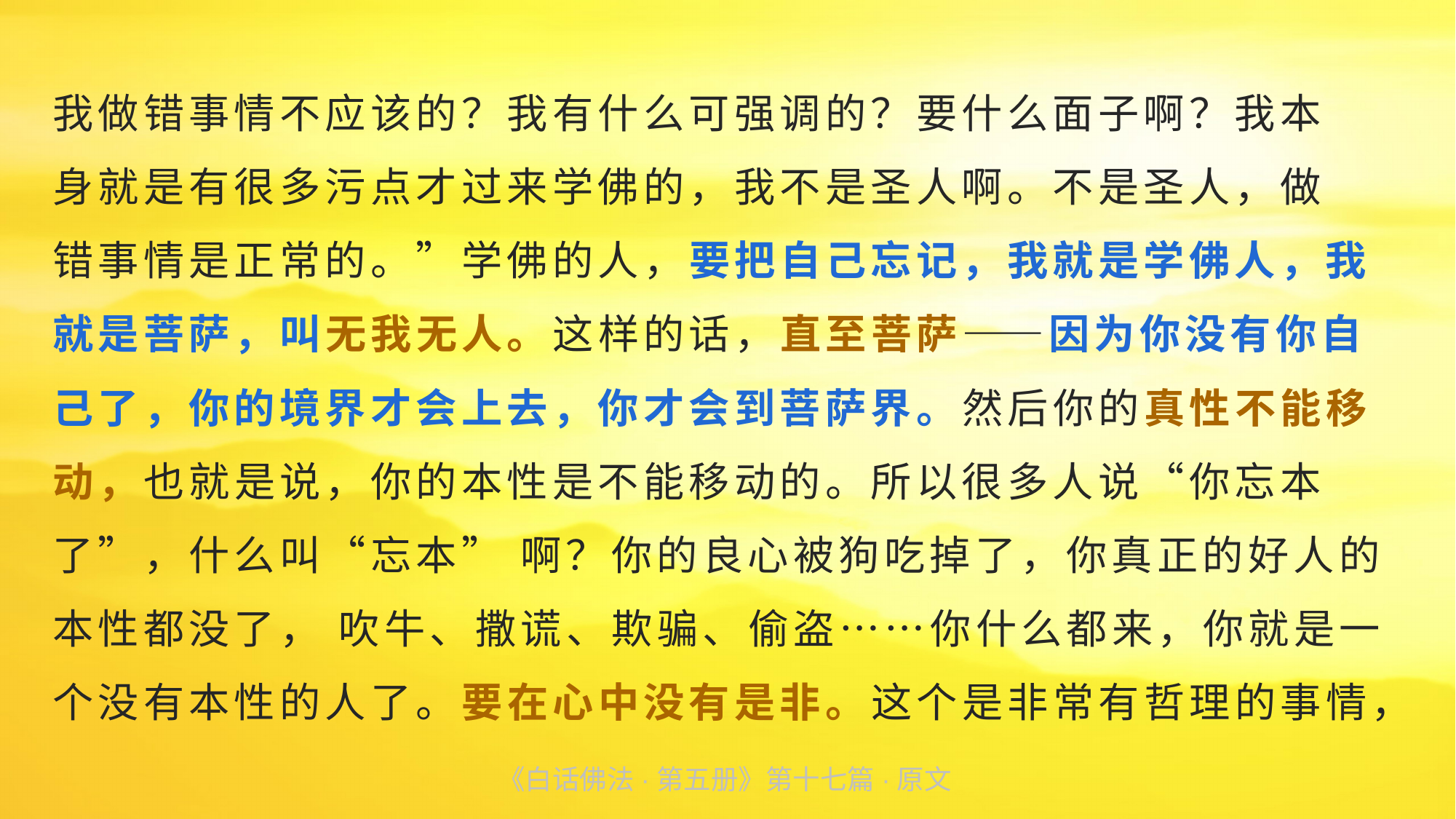

我做错事情不应该的？我有什么可强调的？要什么面子啊？我本
身就是有很多污点才过来学佛的，我不是圣人啊。不是圣人，做
错事情是正常的。”学佛的人，要把自己忘记，我就是学佛人，我就是菩萨，叫无我无人。这样的话，直至菩萨——因为你没有你自己了，你的境界才会上去，你才会到菩萨界。然后你的真性不能移动，也就是说，你的本性是不能移动的。所以很多人说“你忘本了”，什么叫“忘本” 啊？你的良心被狗吃掉了，你真正的好人的本性都没了， 吹牛、撒谎、欺骗、偷盗……你什么都来，你就是一个没有本性的人了。要在心中没有是非。这个是非常有哲理的事情，
《白话佛法·第五册》第十七篇·原文